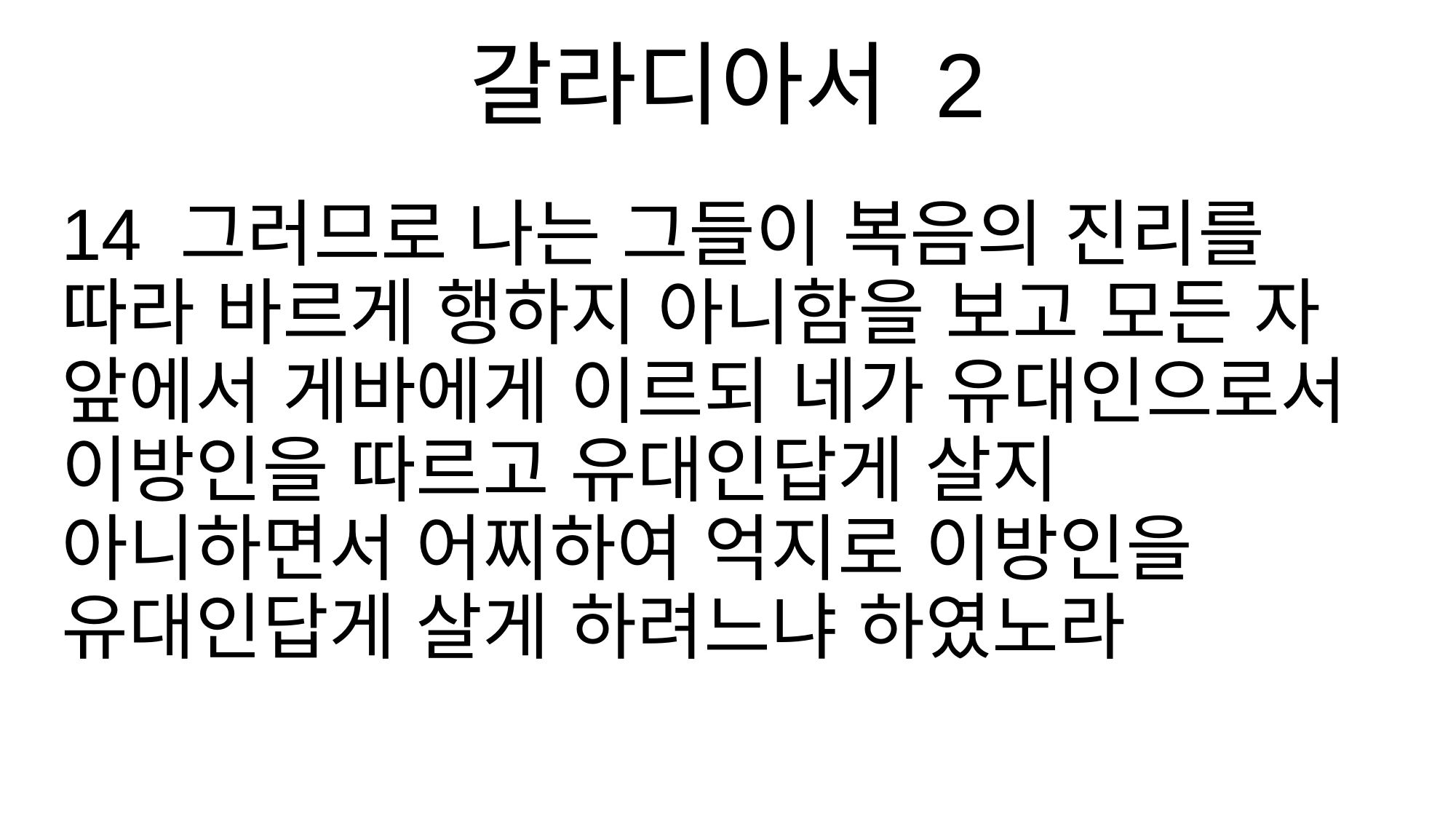

갈라디아서 2
14 그러므로 나는 그들이 복음의 진리를 따라 바르게 행하지 아니함을 보고 모든 자 앞에서 게바에게 이르되 네가 유대인으로서 이방인을 따르고 유대인답게 살지 아니하면서 어찌하여 억지로 이방인을 유대인답게 살게 하려느냐 하였노라